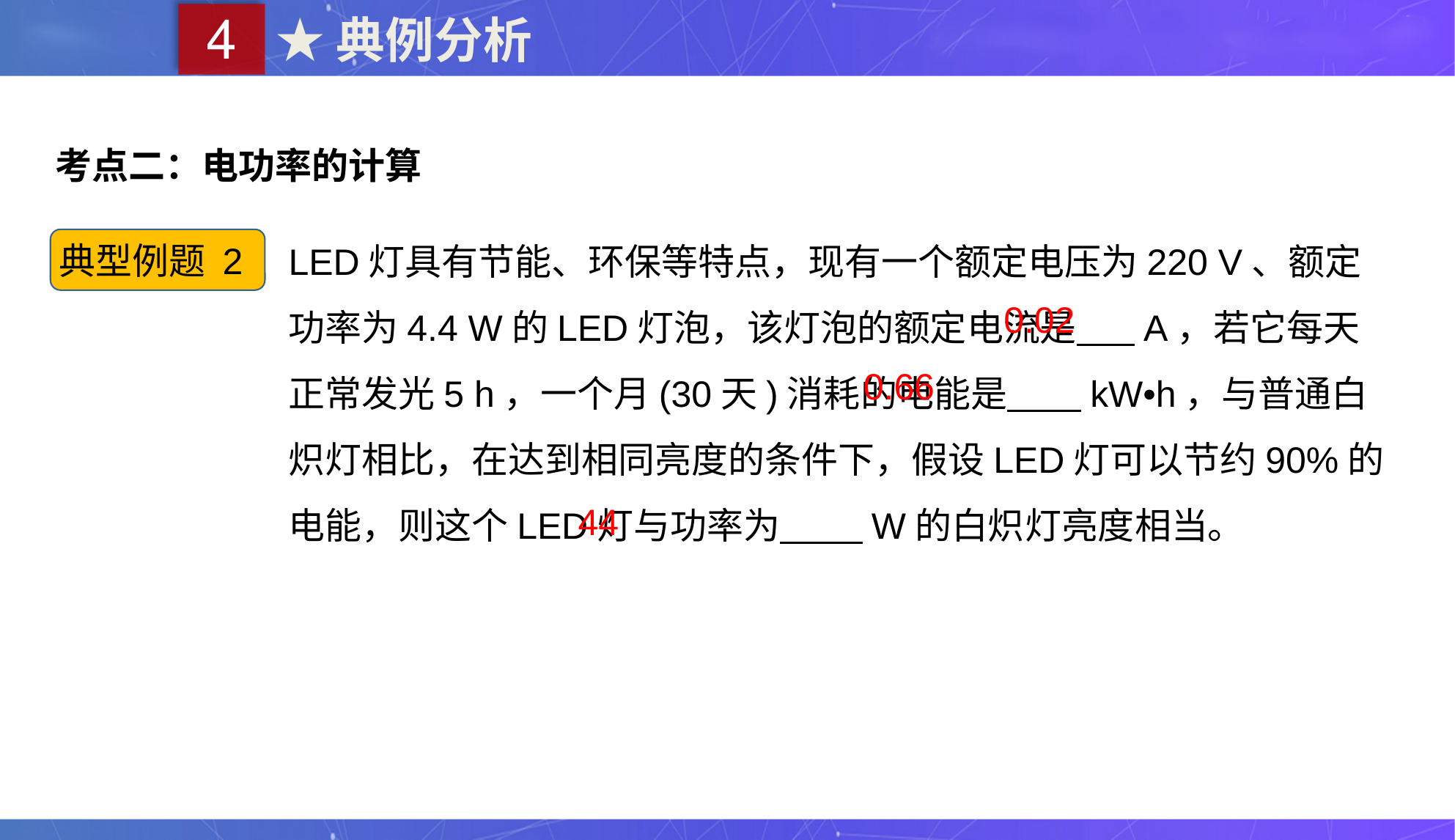

4
★典例分析
考点二：电功率的计算
LED灯具有节能、环保等特点，现有一个额定电压为220 V、额定功率为4.4 W的LED灯泡，该灯泡的额定电流是       A，若它每天正常发光5 h，一个月(30天)消耗的电能是         kW•h，与普通白炽灯相比，在达到相同亮度的条件下，假设LED灯可以节约90%的电能，则这个LED灯与功率为          W的白炽灯亮度相当。
典型例题 2
0.02
0.66
44